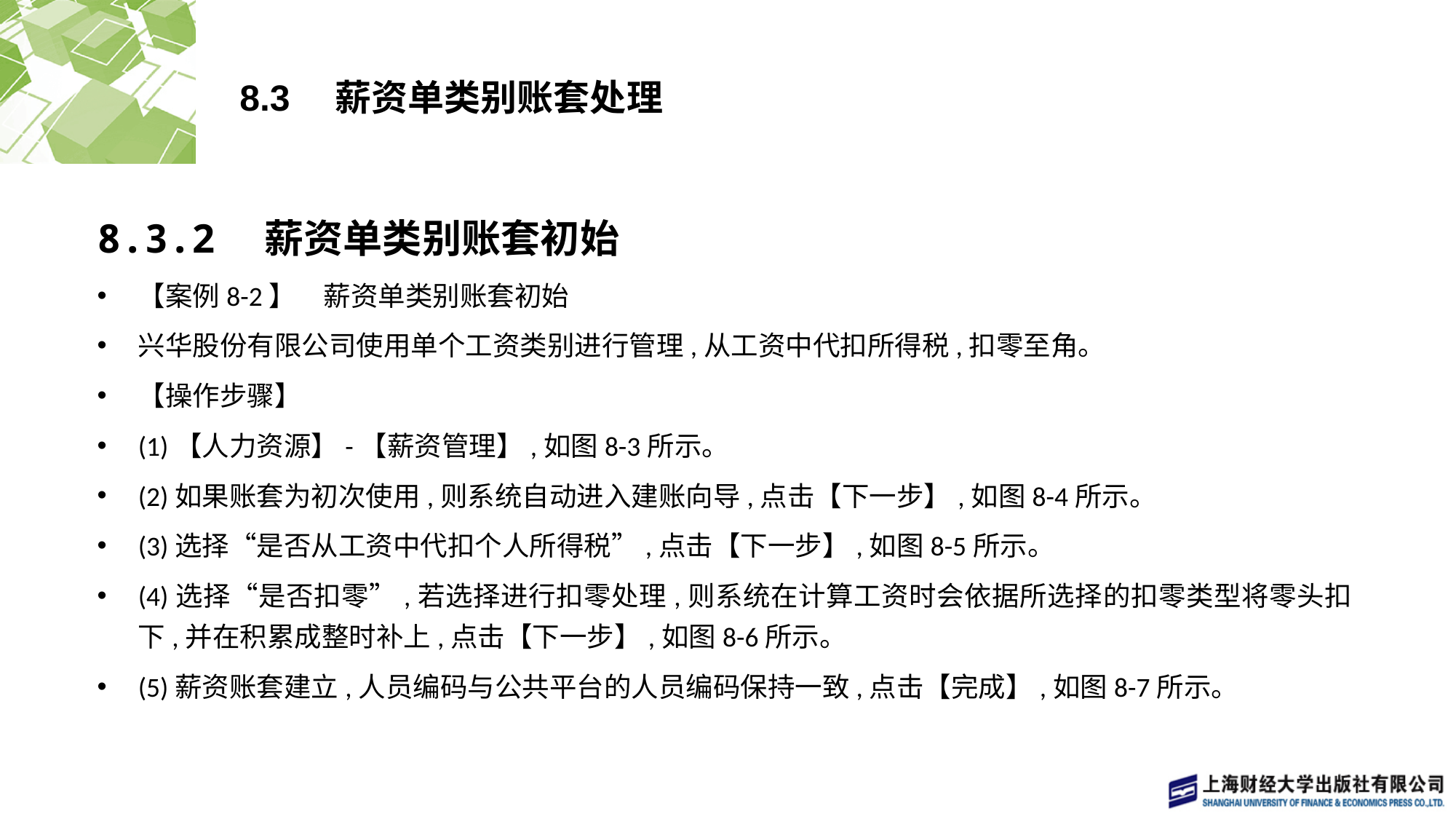

# 8.3　薪资单类别账套处理
8.3.2　薪资单类别账套初始
【案例8-2】　薪资单类别账套初始
兴华股份有限公司使用单个工资类别进行管理,从工资中代扣所得税,扣零至角。
【操作步骤】
(1)【人力资源】-【薪资管理】,如图8-3所示。
(2)如果账套为初次使用,则系统自动进入建账向导,点击【下一步】,如图8-4所示。
(3)选择“是否从工资中代扣个人所得税”,点击【下一步】,如图8-5所示。
(4)选择“是否扣零”,若选择进行扣零处理,则系统在计算工资时会依据所选择的扣零类型将零头扣下,并在积累成整时补上,点击【下一步】,如图8-6所示。
(5)薪资账套建立,人员编码与公共平台的人员编码保持一致,点击【完成】,如图8-7所示。